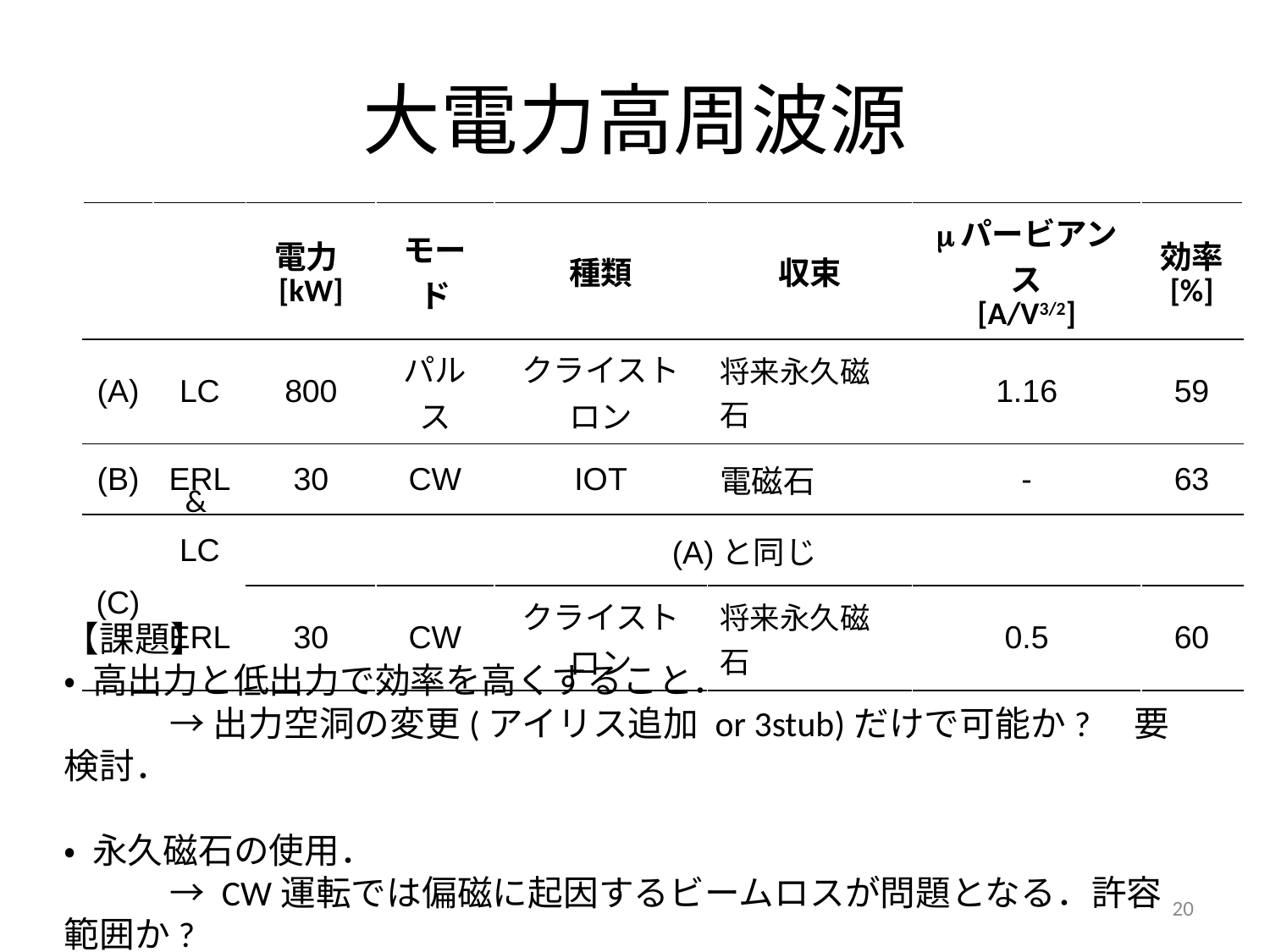

# 大電力高周波源
|  |  | 電力[kW] | モード | 種類 | 収束 | μパービアンス [A/V3/2] | 効率 [%] |
| --- | --- | --- | --- | --- | --- | --- | --- |
| (A) | LC | 800 | パルス | クライストロン | 将来永久磁石 | 1.16 | 59 |
| (B) | ERL | 30 | CW | IOT | 電磁石 | - | 63 |
| (C) | LC | (A)と同じ |  |  |  |  |  |
|  | ERL | 30 | CW | クライストロン | 将来永久磁石 | 0.5 | 60 |
&
【課題】
• 高出力と低出力で効率を高くすること．
　　　→ 出力空洞の変更(アイリス追加 or 3stub)だけで可能か?　要検討．

• 永久磁石の使用．
　　　→ CW運転では偏磁に起因するビームロスが問題となる．許容範囲か?
　　　　　要検討．
20